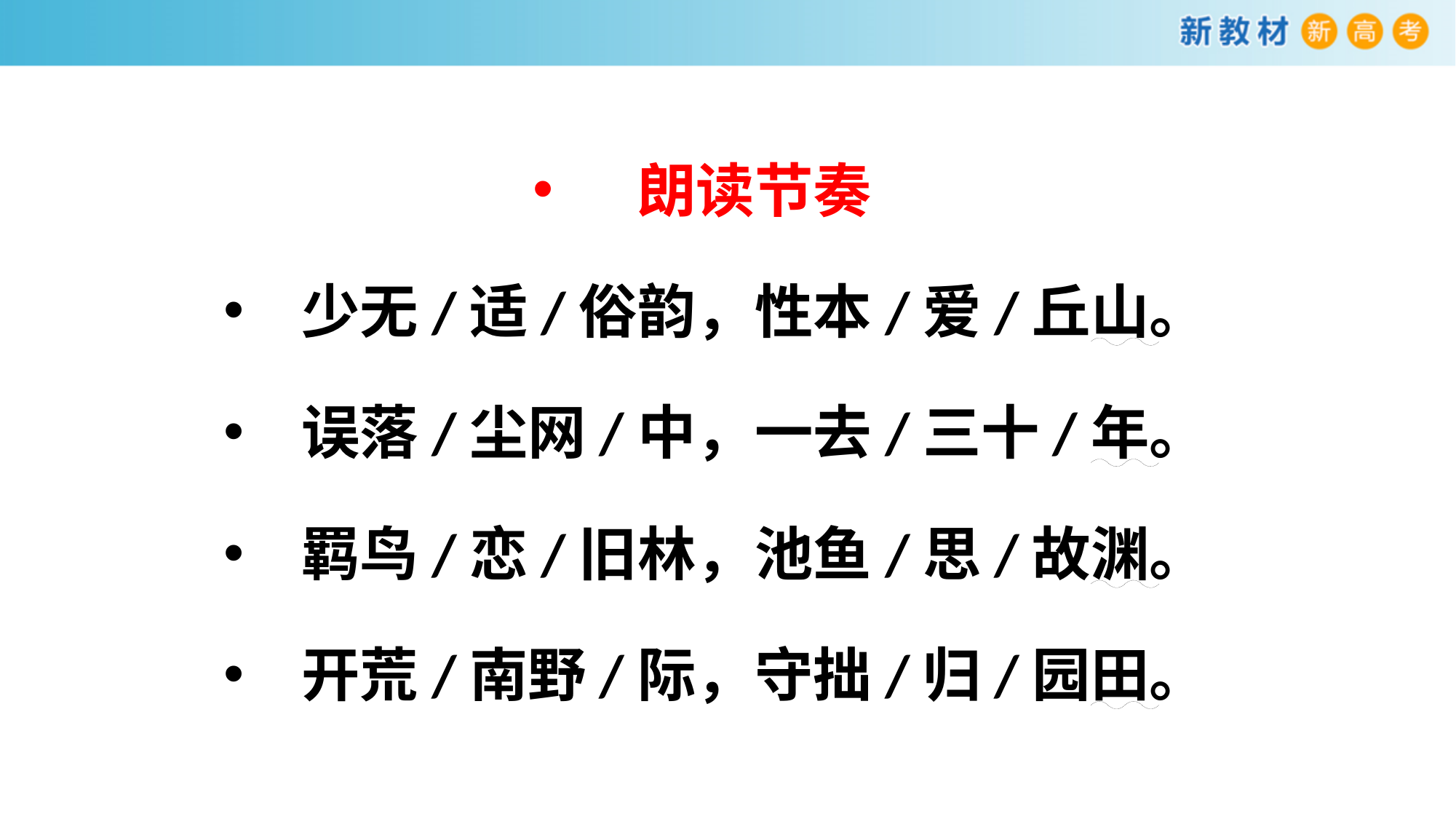

朗读节奏
少无/适/俗韵，性本/爱/丘山。
误落/尘网/中，一去/三十/年。
羁鸟/恋/旧林，池鱼/思/故渊。
开荒/南野/际，守拙/归/园田。